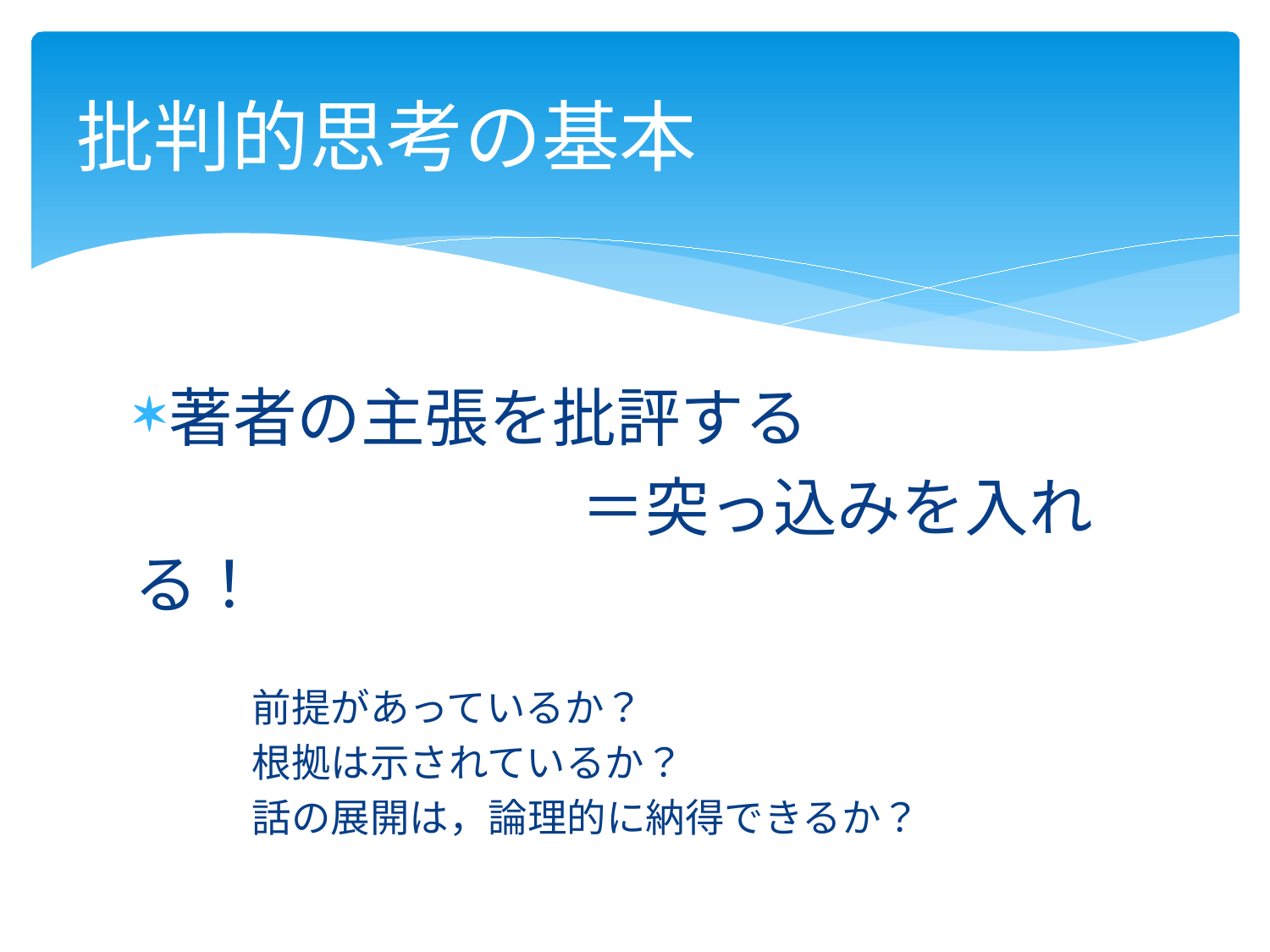

# 批判的思考の基本
著者の主張を批評する
　　　　　　　＝突っ込みを入れる！

　　　前提があっているか？
　　　根拠は示されているか？
　　　話の展開は，論理的に納得できるか？